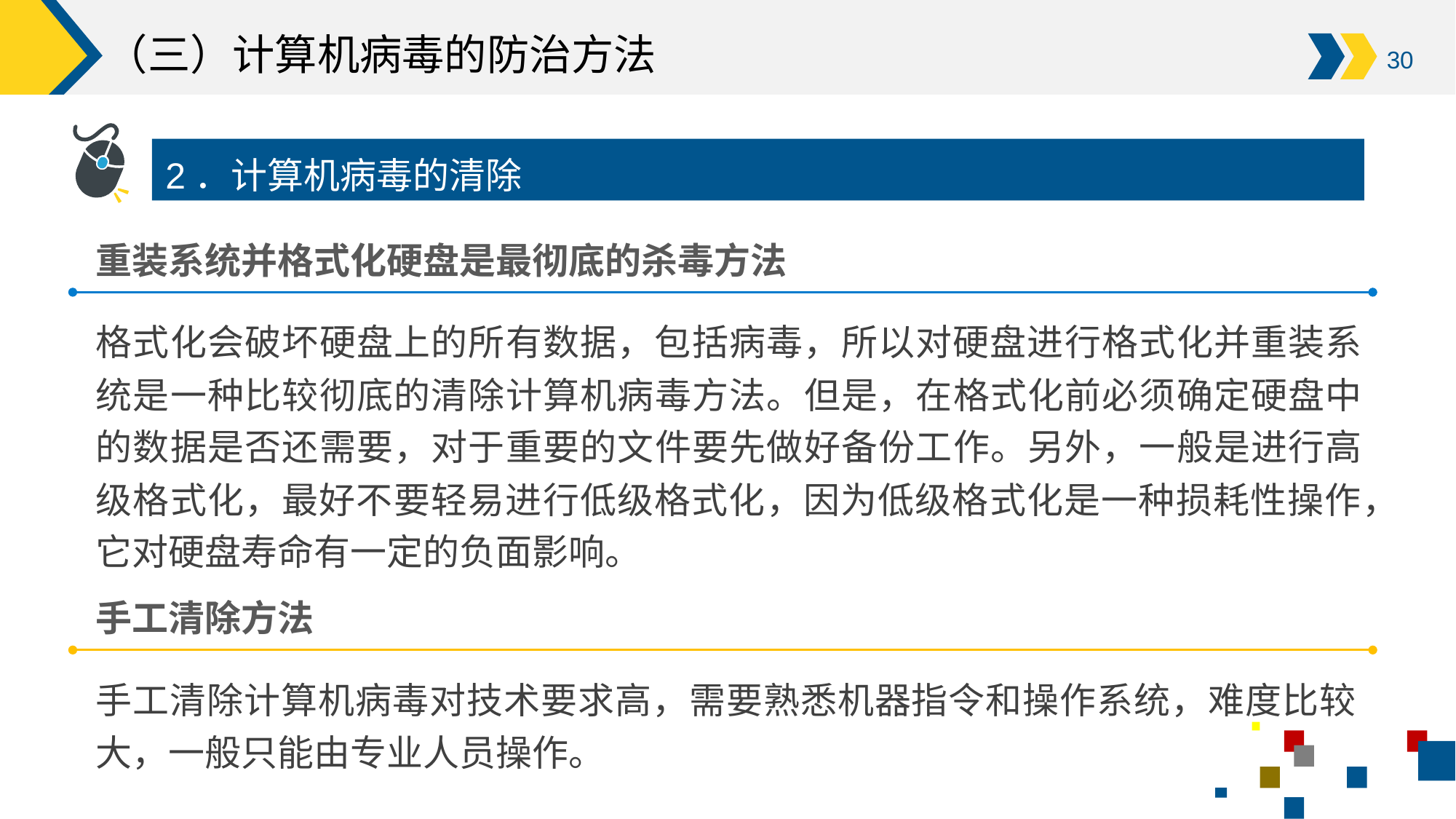

# （三）计算机病毒的防治方法

2．计算机病毒的清除

重装系统并格式化硬盘是最彻底的杀毒方法
格式化会破坏硬盘上的所有数据，包括病毒，所以对硬盘进行格式化并重装系统是一种比较彻底的清除计算机病毒方法。但是，在格式化前必须确定硬盘中的数据是否还需要，对于重要的文件要先做好备份工作。另外，一般是进行高级格式化，最好不要轻易进行低级格式化，因为低级格式化是一种损耗性操作，它对硬盘寿命有一定的负面影响。
手工清除方法
手工清除计算机病毒对技术要求高，需要熟悉机器指令和操作系统，难度比较大，一般只能由专业人员操作。